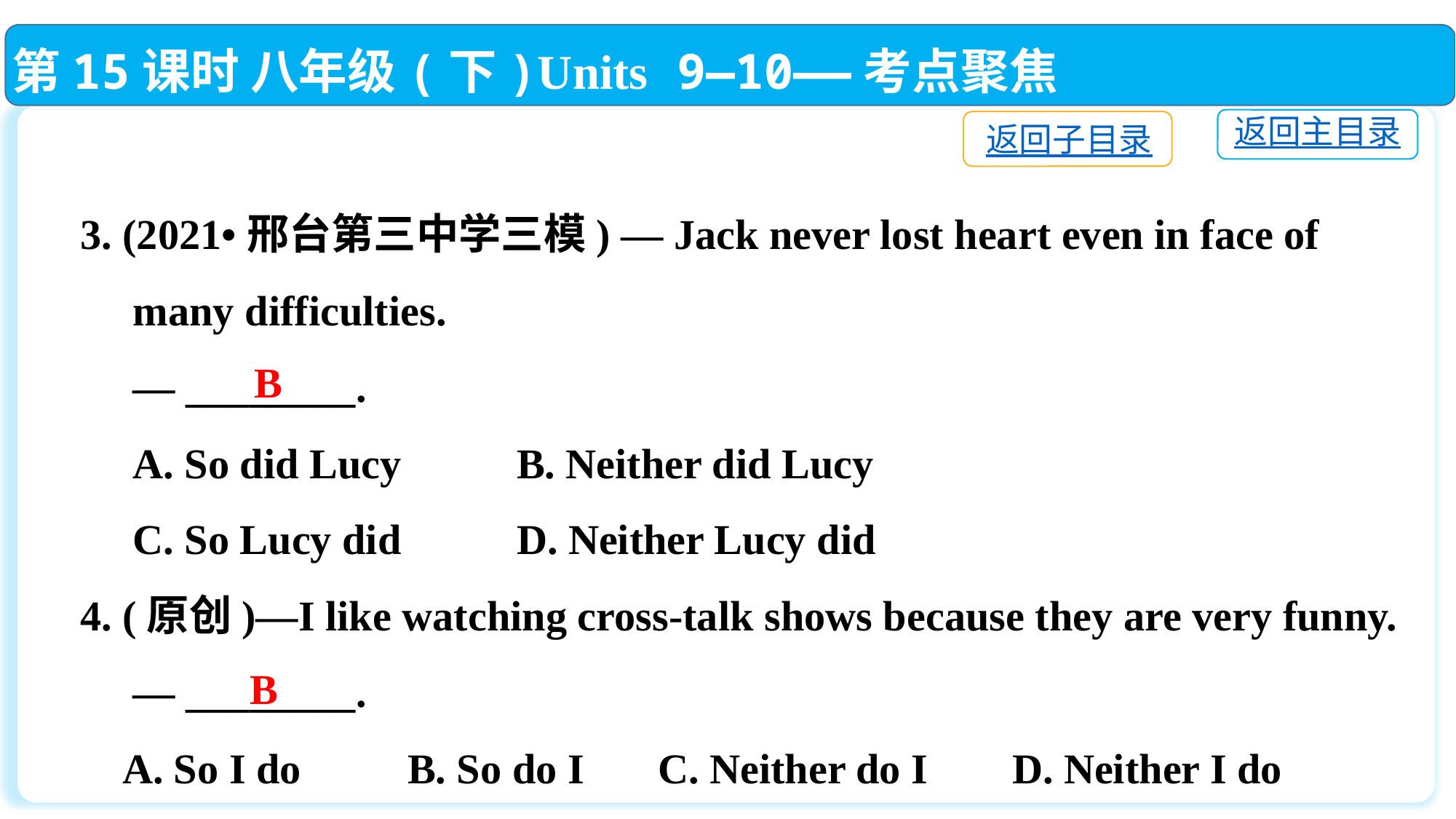

第15课时 八年级(下)Units 9—10——考点聚焦

返回主目录

返回子目录
3. (2021•邢台第三中学三模) — Jack never lost heart even in face of
     many difficulties.
     — ________.
     A. So did Lucy		B. Neither did Lucy
     C. So Lucy did		D. Neither Lucy did
4. (原创)—I like watching cross-talk shows because they are very funny.
     — ________.
    A. So I do	B. So do I       C. Neither do I        D. Neither I do
B
B